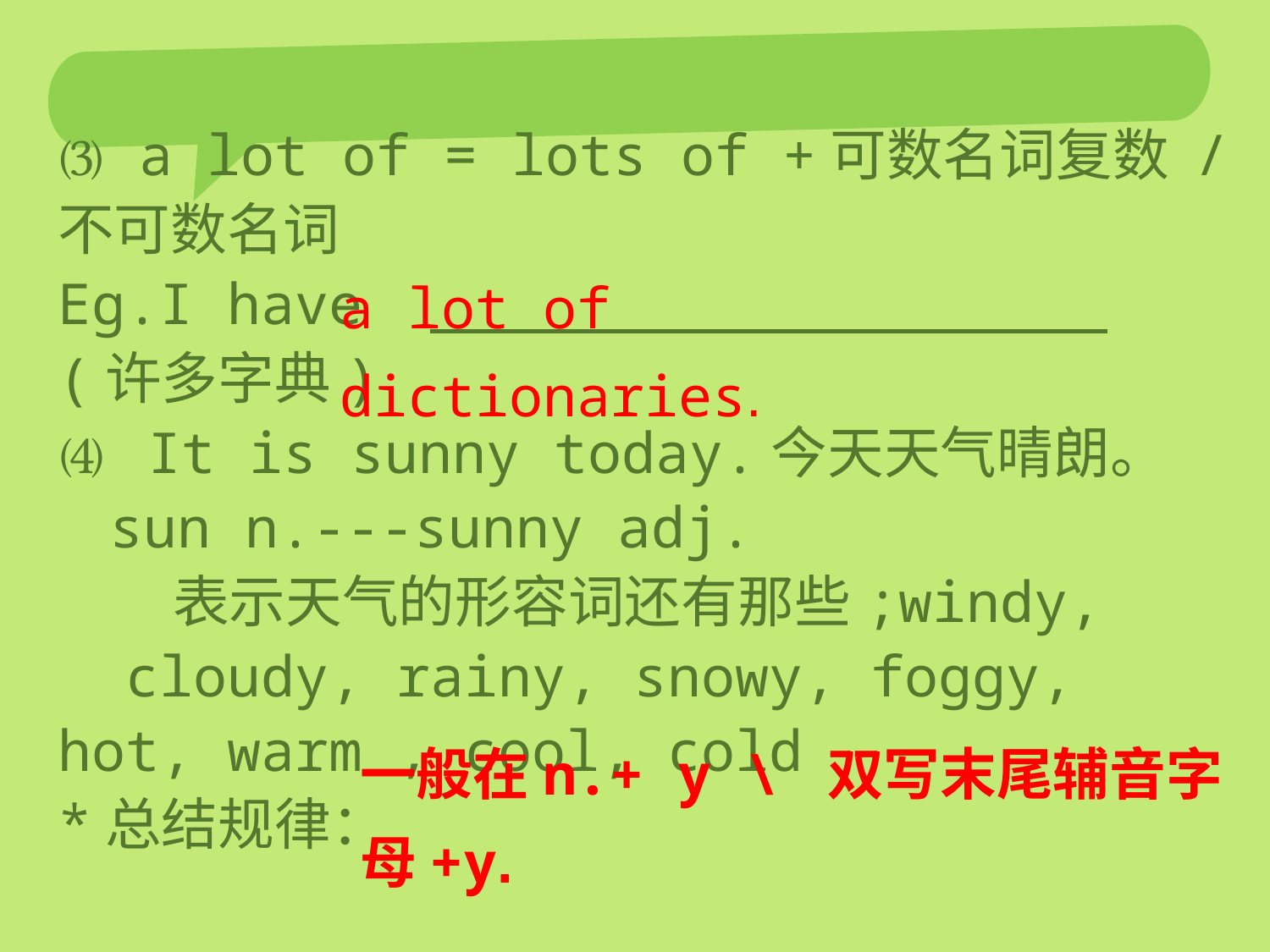

#
⑶ a lot of = lots of +可数名词复数 / 不可数名词
Eg.I have                       (许多字典)
⑷ It is sunny today.今天天气晴朗。
   sun n.---sunny adj.
   表示天气的形容词还有那些;windy,      cloudy, rainy, snowy, foggy, hot, warm , cool, cold
*总结规律：

a lot of dictionaries.
一般在n.+ y \ 双写末尾辅音字母+y.